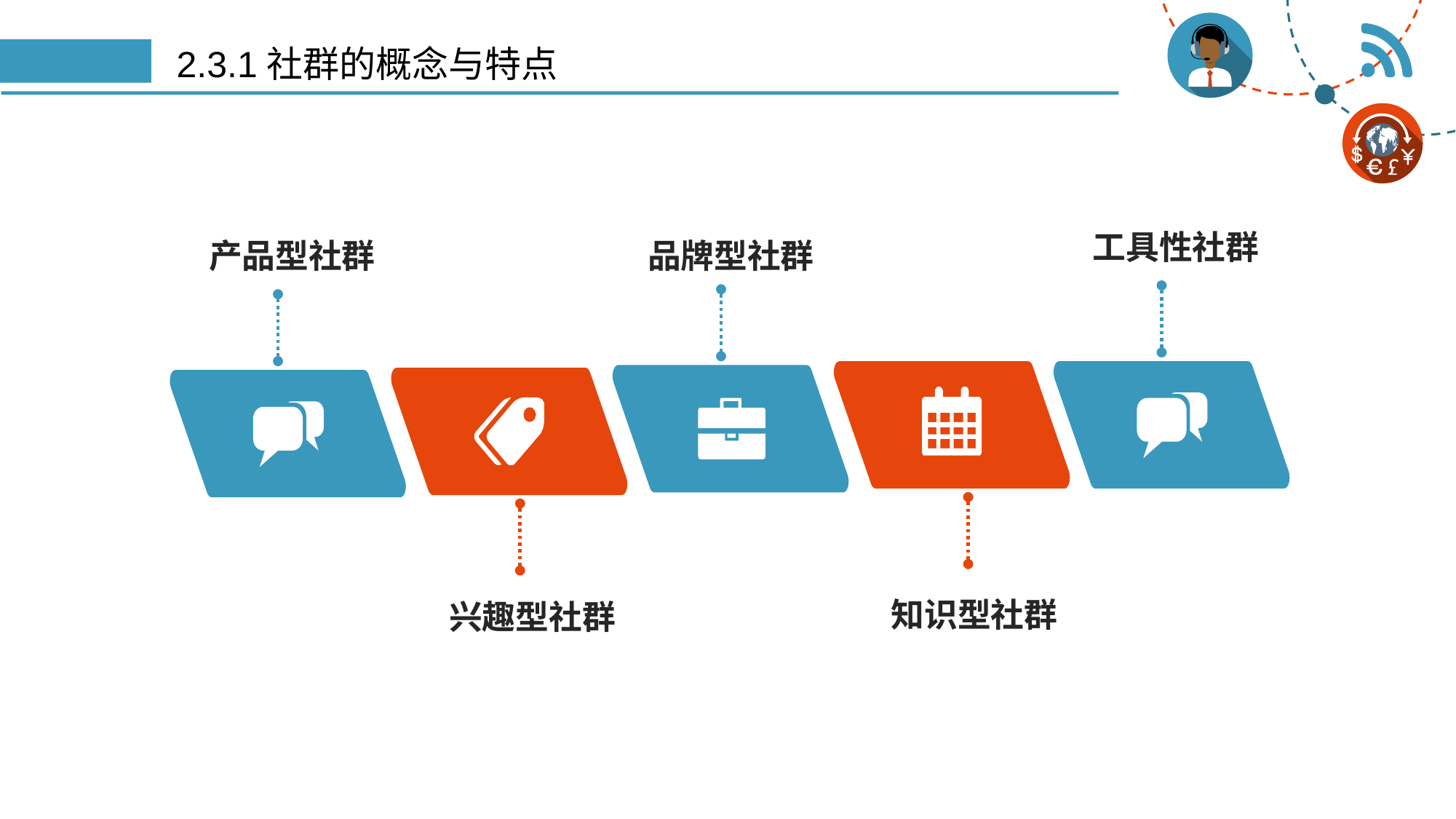

# 2.3.1社群的概念与特点
工具性社群

产品型社群

品牌型社群

知识型社群

兴趣型社群